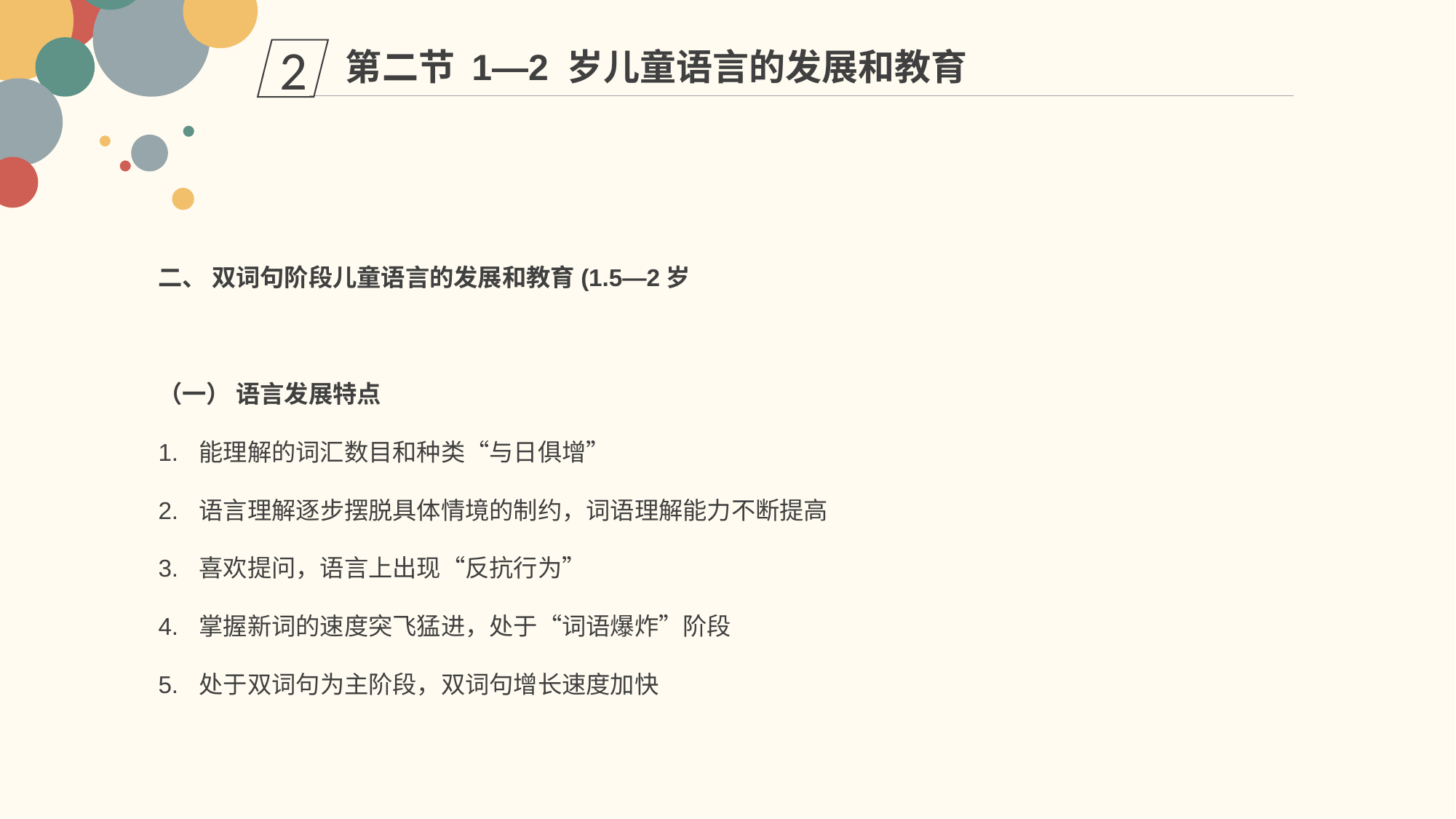

第二节 1—2 岁儿童语言的发展和教育
2
二、 双词句阶段儿童语言的发展和教育(1.5—2岁

（一） 语言发展特点
能理解的词汇数目和种类“与日俱增”
语言理解逐步摆脱具体情境的制约，词语理解能力不断提高
喜欢提问，语言上出现“反抗行为”
掌握新词的速度突飞猛进，处于“词语爆炸”阶段
处于双词句为主阶段，双词句增长速度加快